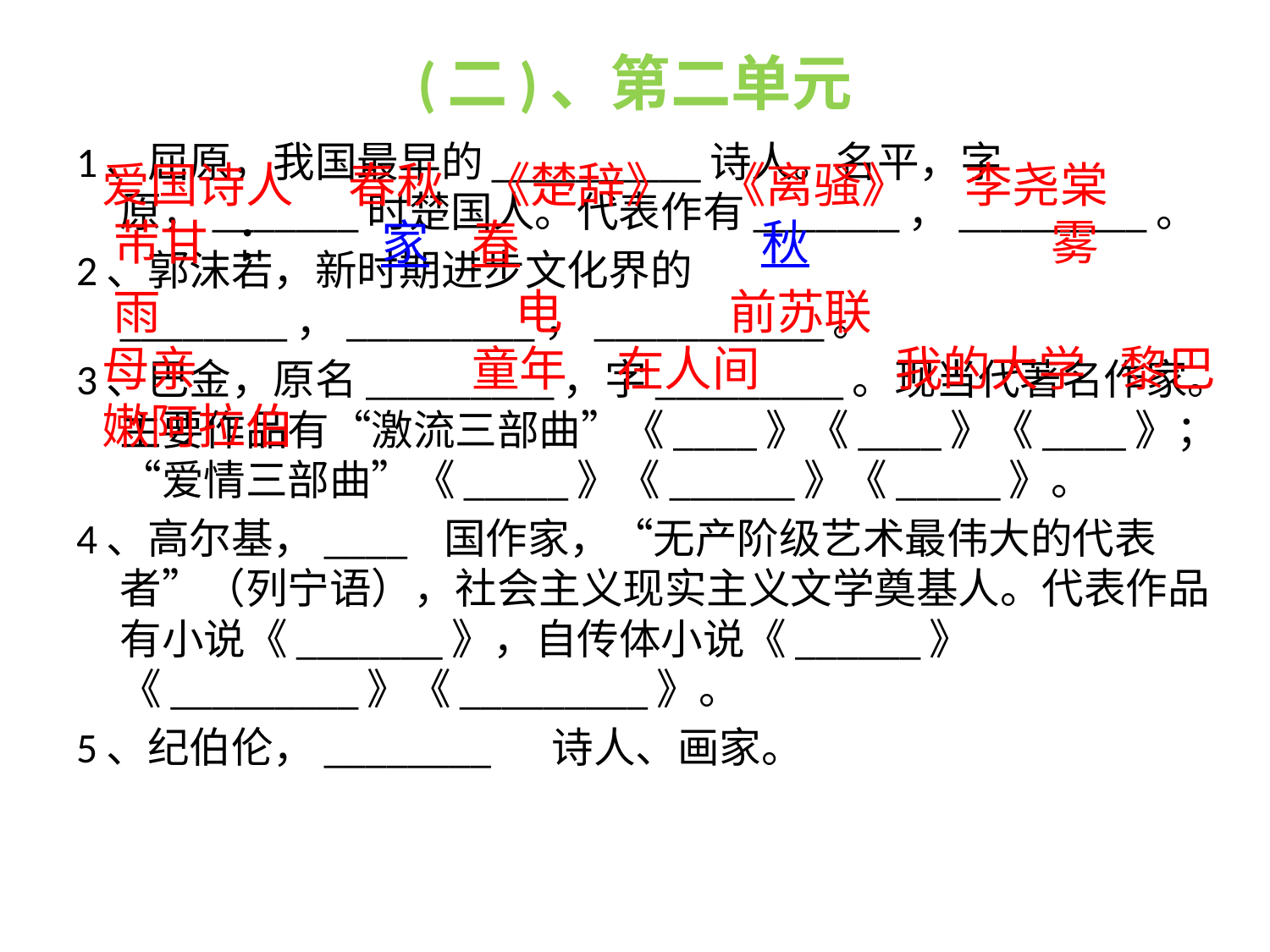

# (二)、第二单元
1、屈原，我国最早的__________诗人。名平，字原，_______时楚国人。代表作有_______，_________。
2、郭沫若，新时期进步文化界的________，_________，___________。
3、巴金，原名_________，字_________。现当代著名作家。主要作品有“激流三部曲”《____》《____》《____》；“爱情三部曲”《_____》《______》《_____》。
4、高尔基，____	国作家，“无产阶级艺术最伟大的代表者”（列宁语），社会主义现实主义文学奠基人。代表作品有小说《_______》，自传体小说《______》《_________》《_________》。
5、纪伯伦，________		诗人、画家。

					爱国诗人				春秋				 《楚辞》	《离骚》																						李尧棠	    芾甘	 ：								   家		春	 	    秋 		 		        雾	    雨        	 	    电	 									 前苏联	  																	     	母亲	 	    		童年		  在人间	     我的大学							   黎巴嫩阿拉伯